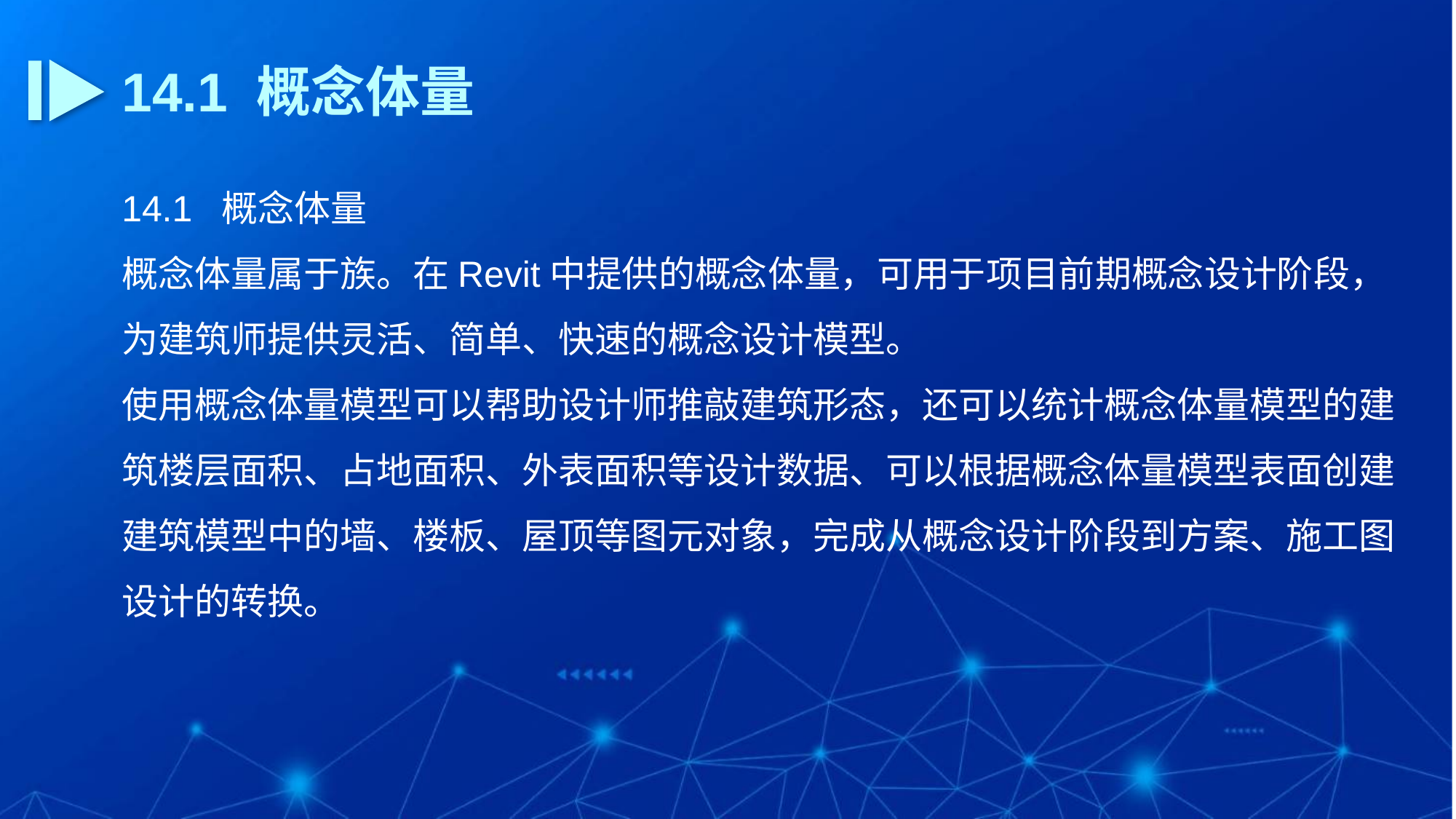

14.1 概念体量

14.1  概念体量
概念体量属于族。在Revit中提供的概念体量，可用于项目前期概念设计阶段，为建筑师提供灵活、简单、快速的概念设计模型。
使用概念体量模型可以帮助设计师推敲建筑形态，还可以统计概念体量模型的建筑楼层面积、占地面积、外表面积等设计数据、可以根据概念体量模型表面创建建筑模型中的墙、楼板、屋顶等图元对象，完成从概念设计阶段到方案、施工图设计的转换。